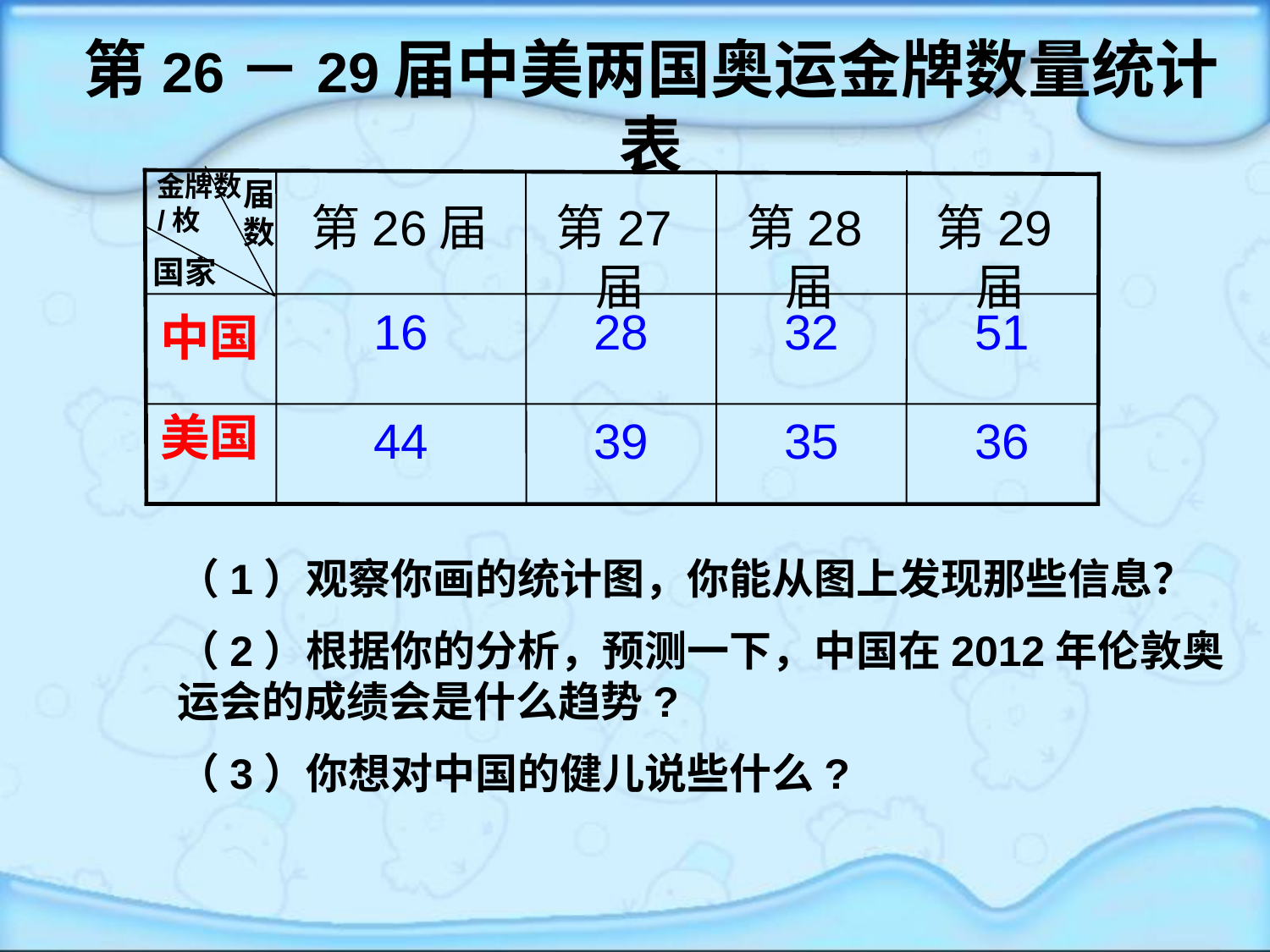

# 第26－29届中美两国奥运金牌数量统计表

金牌数/枚

届数

第26届
第27届
第28届
第29届

国家

16
28
32
51
中国
美国

44
39
35
36

（1）观察你画的统计图，你能从图上发现那些信息？
（2）根据你的分析，预测一下，中国在2012年伦敦奥运会的成绩会是什么趋势?
（3）你想对中国的健儿说些什么?